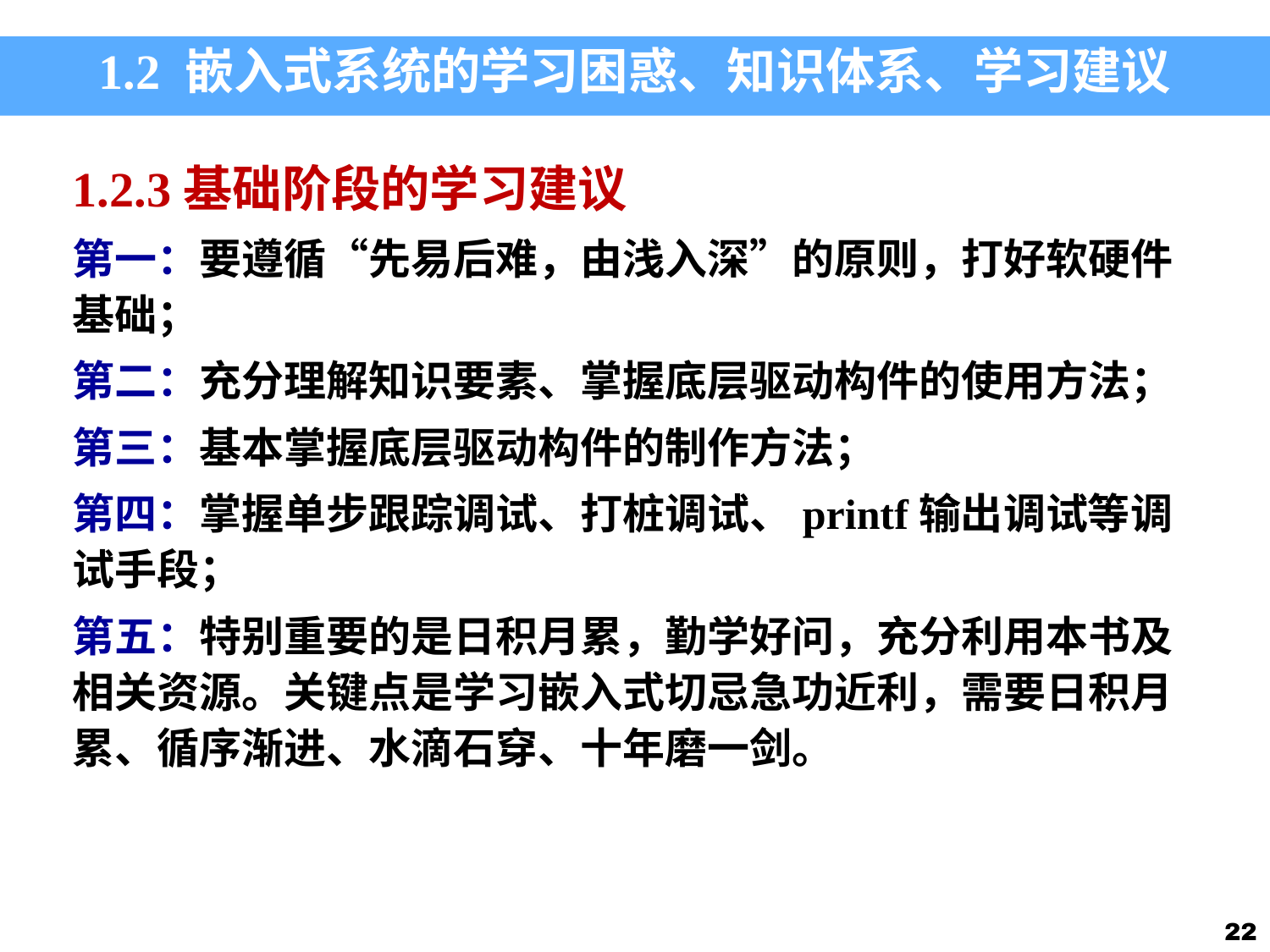

1.2 嵌入式系统的学习困惑、知识体系、学习建议
1.2.3基础阶段的学习建议
第一：要遵循“先易后难，由浅入深”的原则，打好软硬件基础；
第二：充分理解知识要素、掌握底层驱动构件的使用方法；
第三：基本掌握底层驱动构件的制作方法；
第四：掌握单步跟踪调试、打桩调试、printf输出调试等调试手段；
第五：特别重要的是日积月累，勤学好问，充分利用本书及相关资源。关键点是学习嵌入式切忌急功近利，需要日积月累、循序渐进、水滴石穿、十年磨一剑。
22